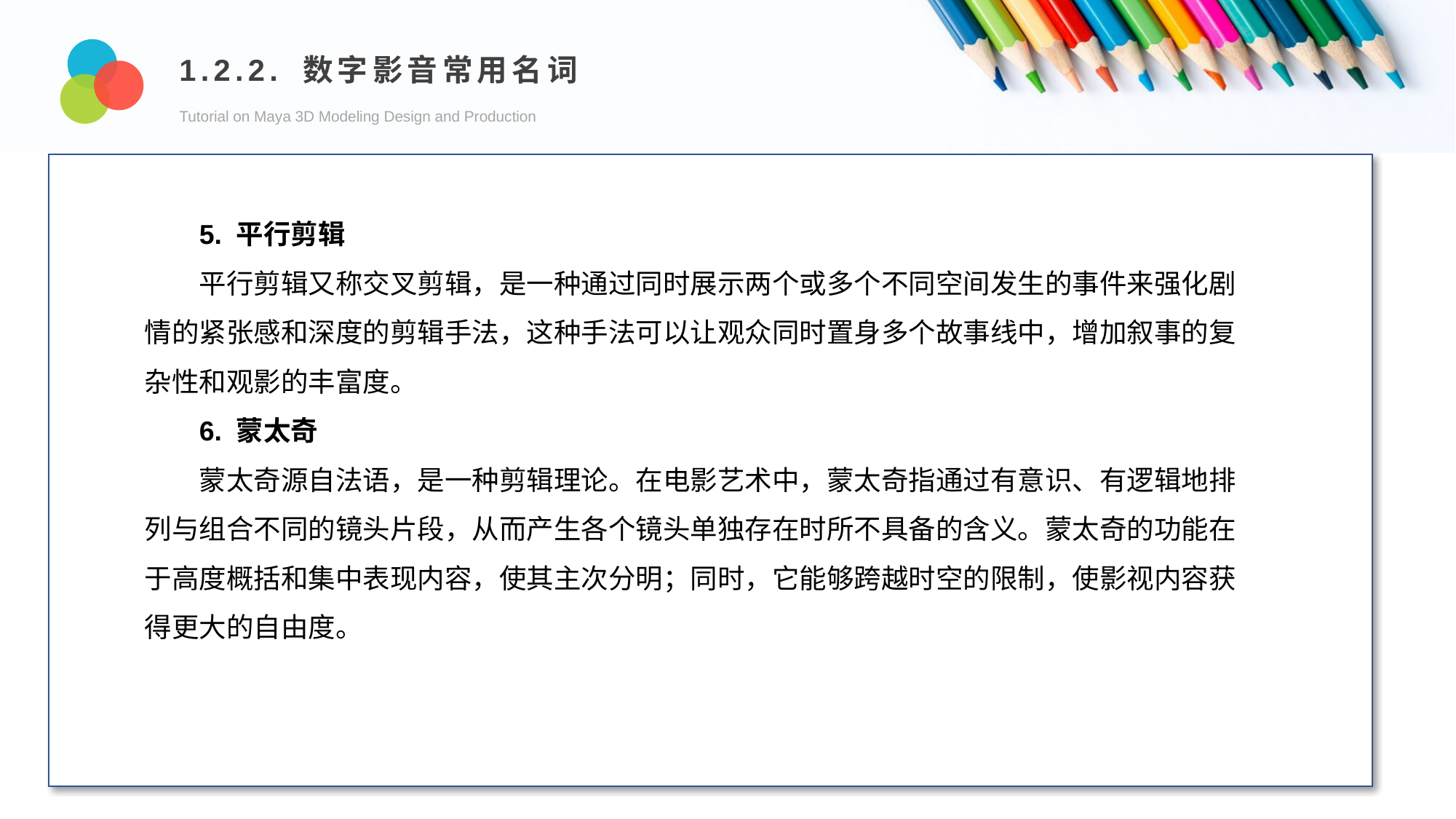

1.2.2. 数字影音常用名词
Tutorial on Maya 3D Modeling Design and Production
Design and Production
5. 平行剪辑
平行剪辑又称交叉剪辑，是一种通过同时展示两个或多个不同空间发生的事件来强化剧情的紧张感和深度的剪辑手法，这种手法可以让观众同时置身多个故事线中，增加叙事的复杂性和观影的丰富度。
6. 蒙太奇
蒙太奇源自法语，是一种剪辑理论。在电影艺术中，蒙太奇指通过有意识、有逻辑地排列与组合不同的镜头片段，从而产生各个镜头单独存在时所不具备的含义。蒙太奇的功能在于高度概括和集中表现内容，使其主次分明；同时，它能够跨越时空的限制，使影视内容获得更大的自由度。